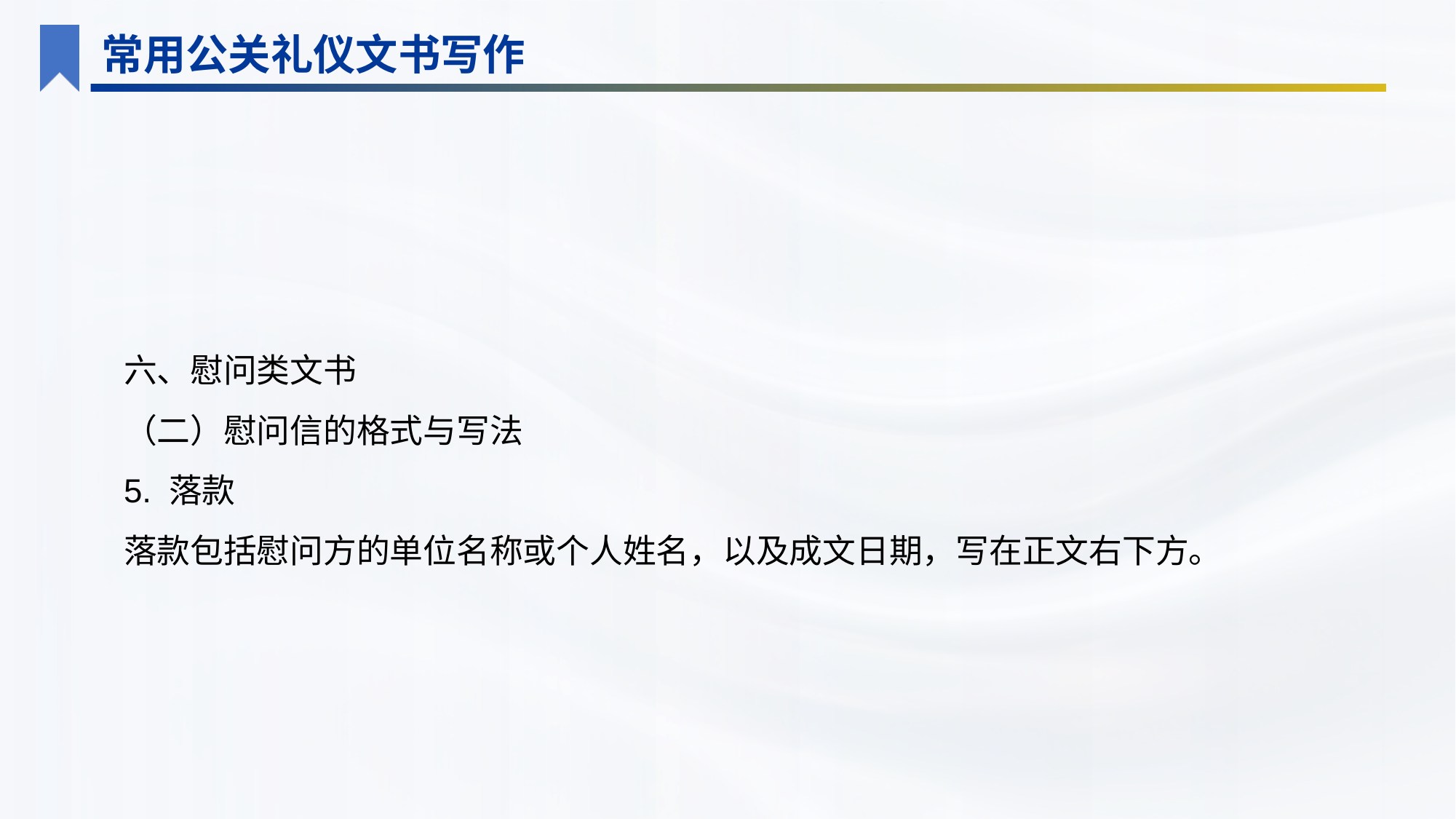

常用公关礼仪文书写作
六、慰问类文书
（二）慰问信的格式与写法
5. 落款
落款包括慰问方的单位名称或个人姓名，以及成文日期，写在正文右下方。